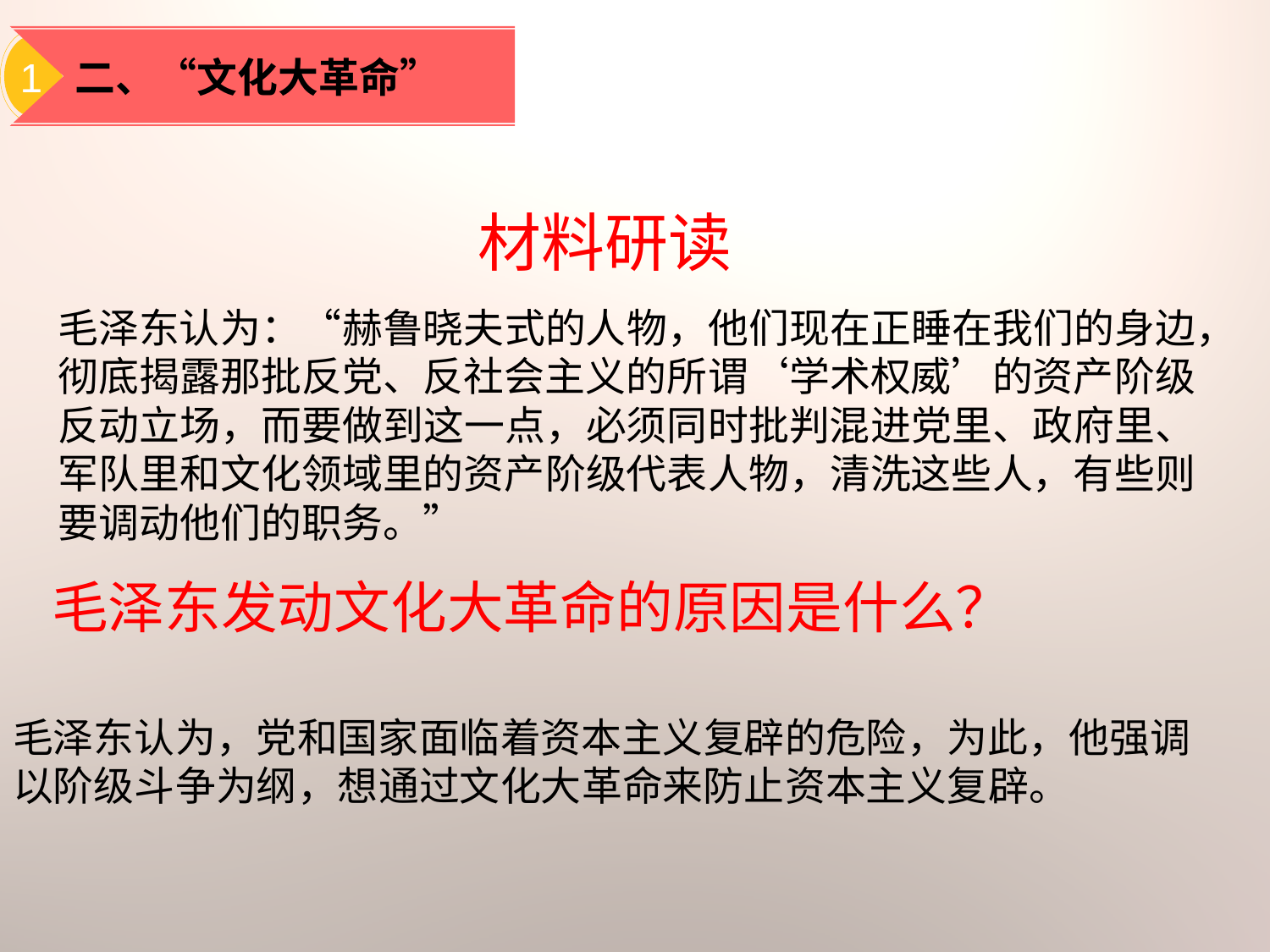

二、“文化大革命”
1
材料研读
毛泽东认为：“赫鲁晓夫式的人物，他们现在正睡在我们的身边，彻底揭露那批反党、反社会主义的所谓‘学术权威’的资产阶级反动立场，而要做到这一点，必须同时批判混进党里、政府里、军队里和文化领域里的资产阶级代表人物，清洗这些人，有些则要调动他们的职务。”
毛泽东发动文化大革命的原因是什么？
毛泽东认为，党和国家面临着资本主义复辟的危险，为此，他强调以阶级斗争为纲，想通过文化大革命来防止资本主义复辟。